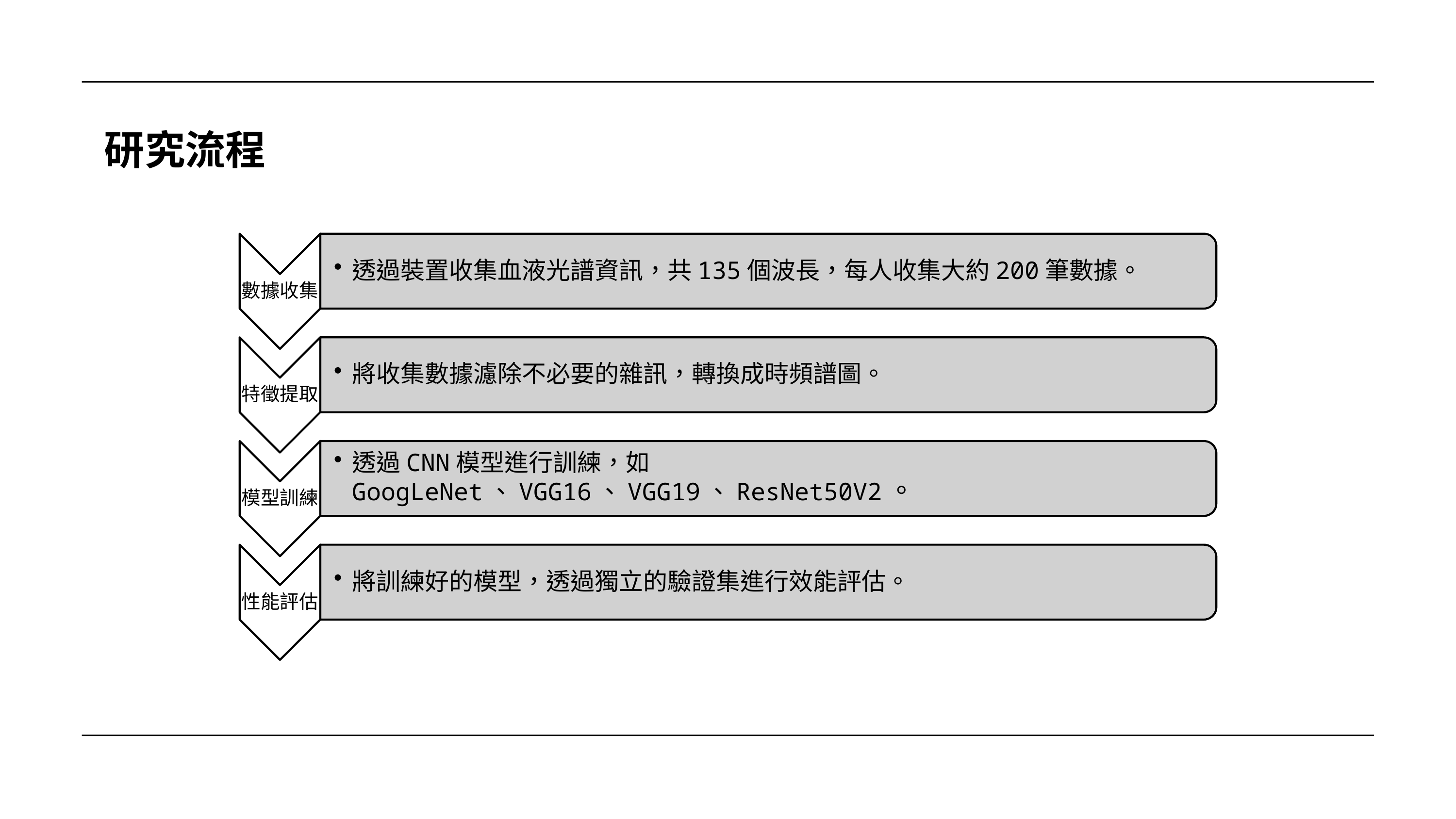

研究流程
數據收集
透過裝置收集血液光譜資訊，共135個波長，每人收集大約200筆數據。
特徵提取
將收集數據濾除不必要的雜訊，轉換成時頻譜圖。
模型訓練
透過CNN模型進行訓練，如GoogLeNet、VGG16、VGG19、ResNet50V2。
性能評估
將訓練好的模型，透過獨立的驗證集進行效能評估。